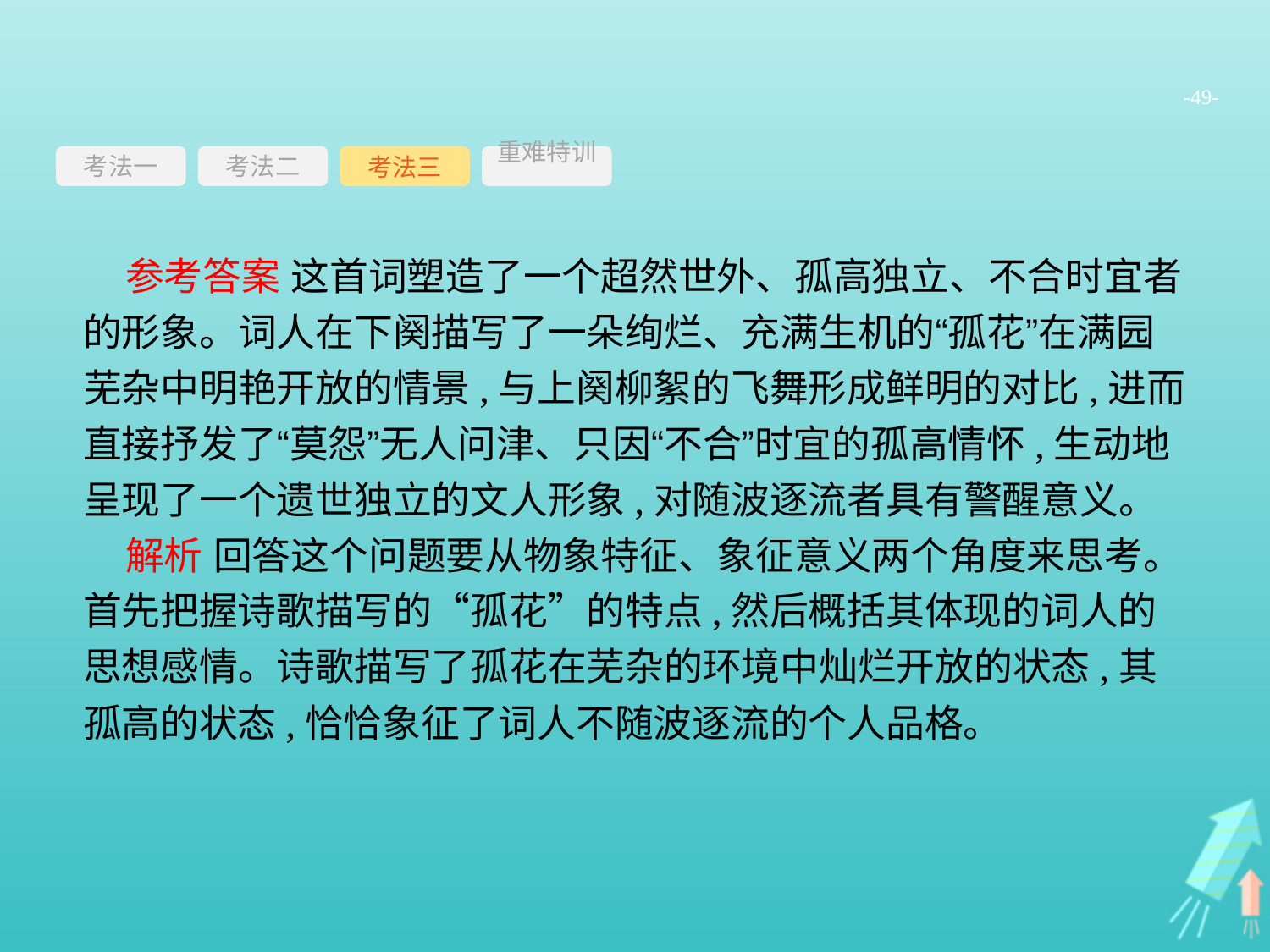

-49-
考法一
考法三
重难特训
考法二
参考答案 这首词塑造了一个超然世外、孤高独立、不合时宜者的形象。词人在下阕描写了一朵绚烂、充满生机的“孤花”在满园芜杂中明艳开放的情景,与上阕柳絮的飞舞形成鲜明的对比,进而直接抒发了“莫怨”无人问津、只因“不合”时宜的孤高情怀,生动地呈现了一个遗世独立的文人形象,对随波逐流者具有警醒意义。
解析 回答这个问题要从物象特征、象征意义两个角度来思考。首先把握诗歌描写的“孤花”的特点,然后概括其体现的词人的思想感情。诗歌描写了孤花在芜杂的环境中灿烂开放的状态,其孤高的状态,恰恰象征了词人不随波逐流的个人品格。